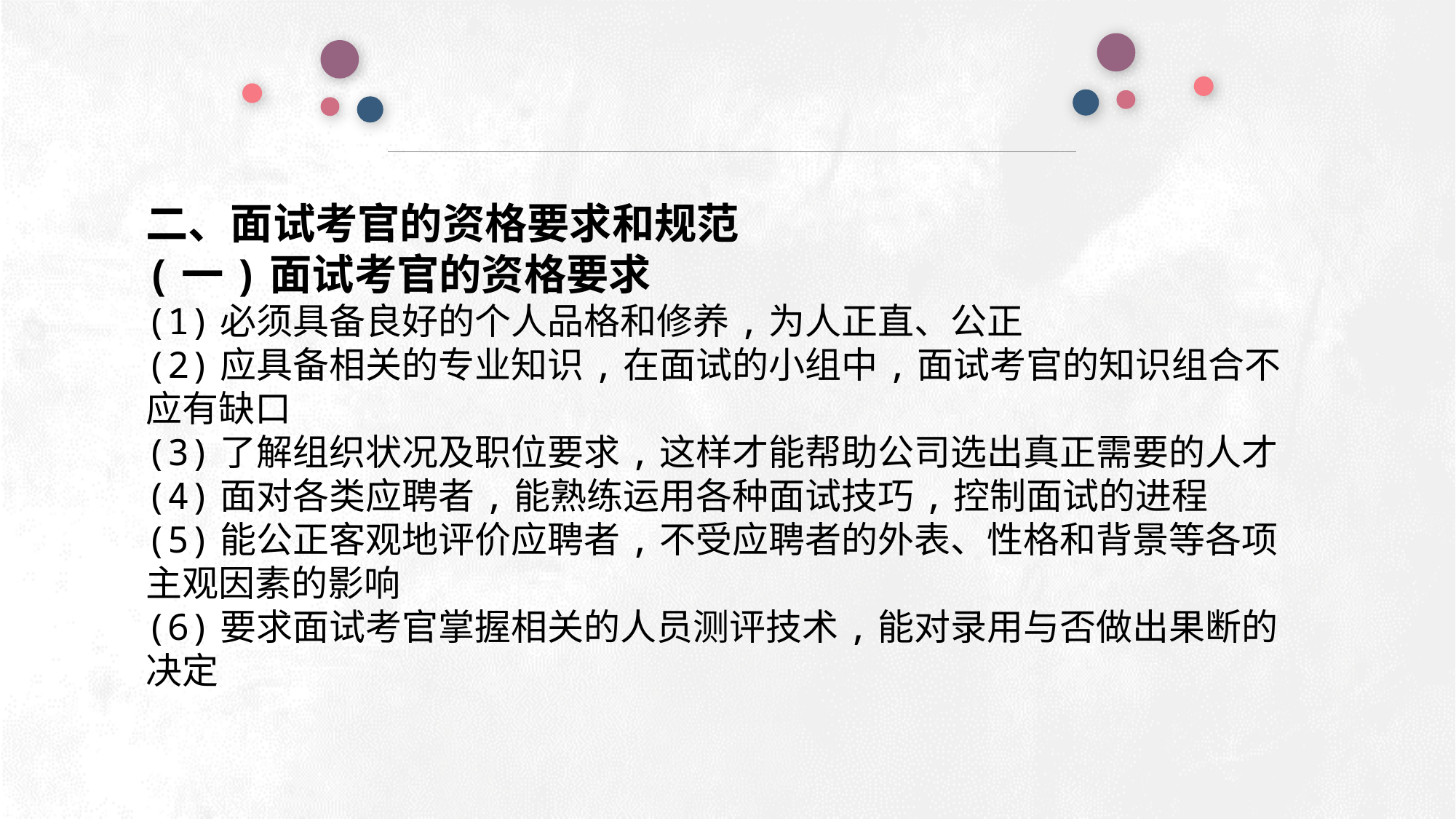

二、面试考官的资格要求和规范
(一)面试考官的资格要求
(1)必须具备良好的个人品格和修养,为人正直、公正
(2)应具备相关的专业知识,在面试的小组中,面试考官的知识组合不应有缺口
(3)了解组织状况及职位要求,这样才能帮助公司选出真正需要的人才
(4)面对各类应聘者,能熟练运用各种面试技巧,控制面试的进程
(5)能公正客观地评价应聘者,不受应聘者的外表、性格和背景等各项主观因素的影响
(6)要求面试考官掌握相关的人员测评技术,能对录用与否做出果断的决定
e7d195523061f1c0deeec63e560781cfd59afb0ea006f2a87ABB68BF51EA6619813959095094C18C62A12F549504892A4AAA8C1554C6663626E05CA27F281A14E6983772AFC3FB97135759321DEA3D70CCCB10945EC5A0322096E752803368C2184698845E3CCD6DB7F651295A8E4F3FDC19EA64A2B4A4AC1434B55AAE41CF0BF61B375C23F3039959E085EE760725AA